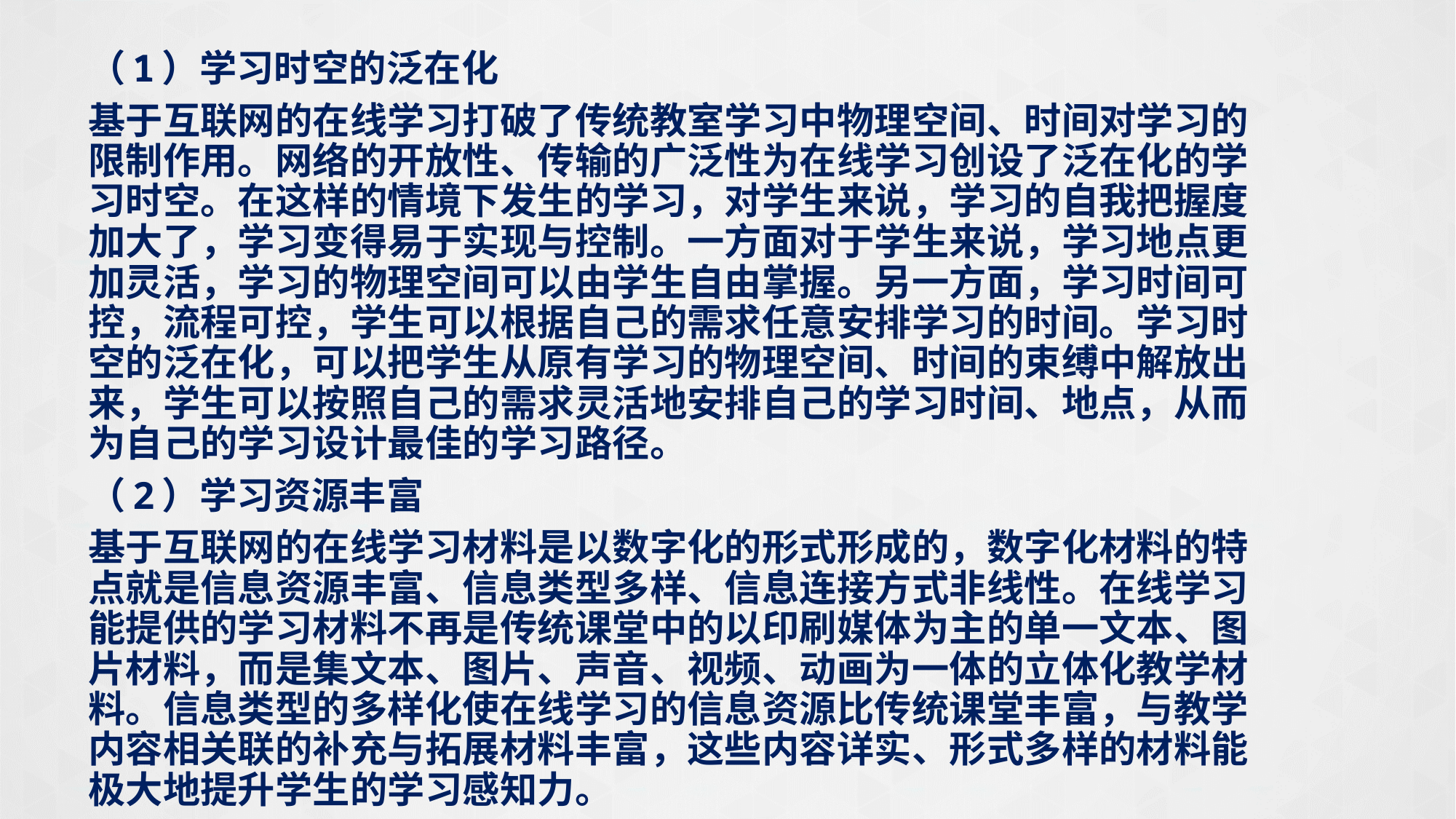

（1）学习时空的泛在化
基于互联网的在线学习打破了传统教室学习中物理空间、时间对学习的限制作用。网络的开放性、传输的广泛性为在线学习创设了泛在化的学习时空。在这样的情境下发生的学习，对学生来说，学习的自我把握度加大了，学习变得易于实现与控制。一方面对于学生来说，学习地点更加灵活，学习的物理空间可以由学生自由掌握。另一方面，学习时间可控，流程可控，学生可以根据自己的需求任意安排学习的时间。学习时空的泛在化，可以把学生从原有学习的物理空间、时间的束缚中解放出来，学生可以按照自己的需求灵活地安排自己的学习时间、地点，从而为自己的学习设计最佳的学习路径。
（2）学习资源丰富
基于互联网的在线学习材料是以数字化的形式形成的，数字化材料的特点就是信息资源丰富、信息类型多样、信息连接方式非线性。在线学习能提供的学习材料不再是传统课堂中的以印刷媒体为主的单一文本、图片材料，而是集文本、图片、声音、视频、动画为一体的立体化教学材料。信息类型的多样化使在线学习的信息资源比传统课堂丰富，与教学内容相关联的补充与拓展材料丰富，这些内容详实、形式多样的材料能极大地提升学生的学习感知力。